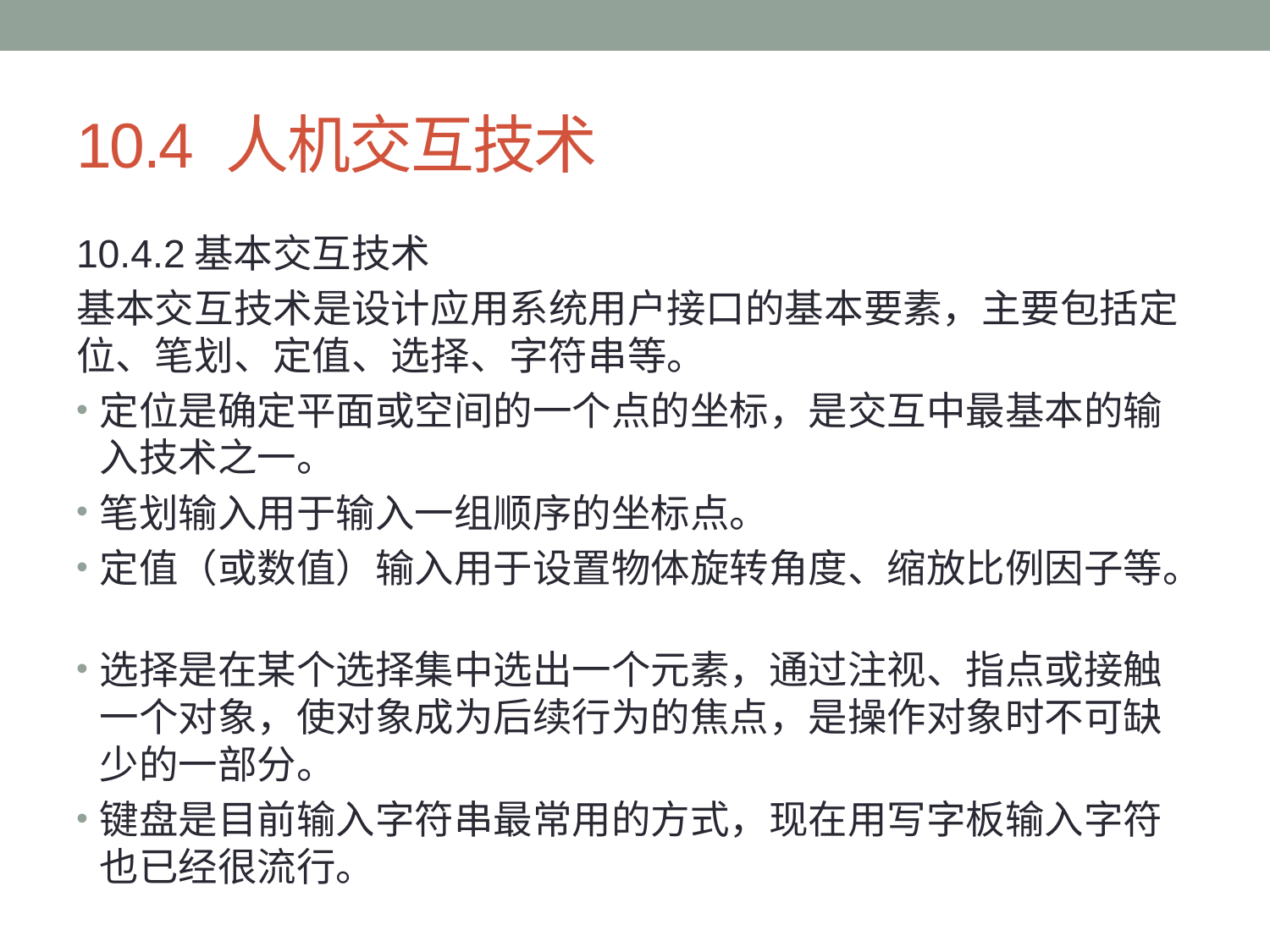

# 10.4 人机交互技术
10.4.2基本交互技术
基本交互技术是设计应用系统用户接口的基本要素，主要包括定位、笔划、定值、选择、字符串等。
定位是确定平面或空间的一个点的坐标，是交互中最基本的输入技术之一。
笔划输入用于输入一组顺序的坐标点。
定值（或数值）输入用于设置物体旋转角度、缩放比例因子等。
选择是在某个选择集中选出一个元素，通过注视、指点或接触一个对象，使对象成为后续行为的焦点，是操作对象时不可缺少的一部分。
键盘是目前输入字符串最常用的方式，现在用写字板输入字符也已经很流行。